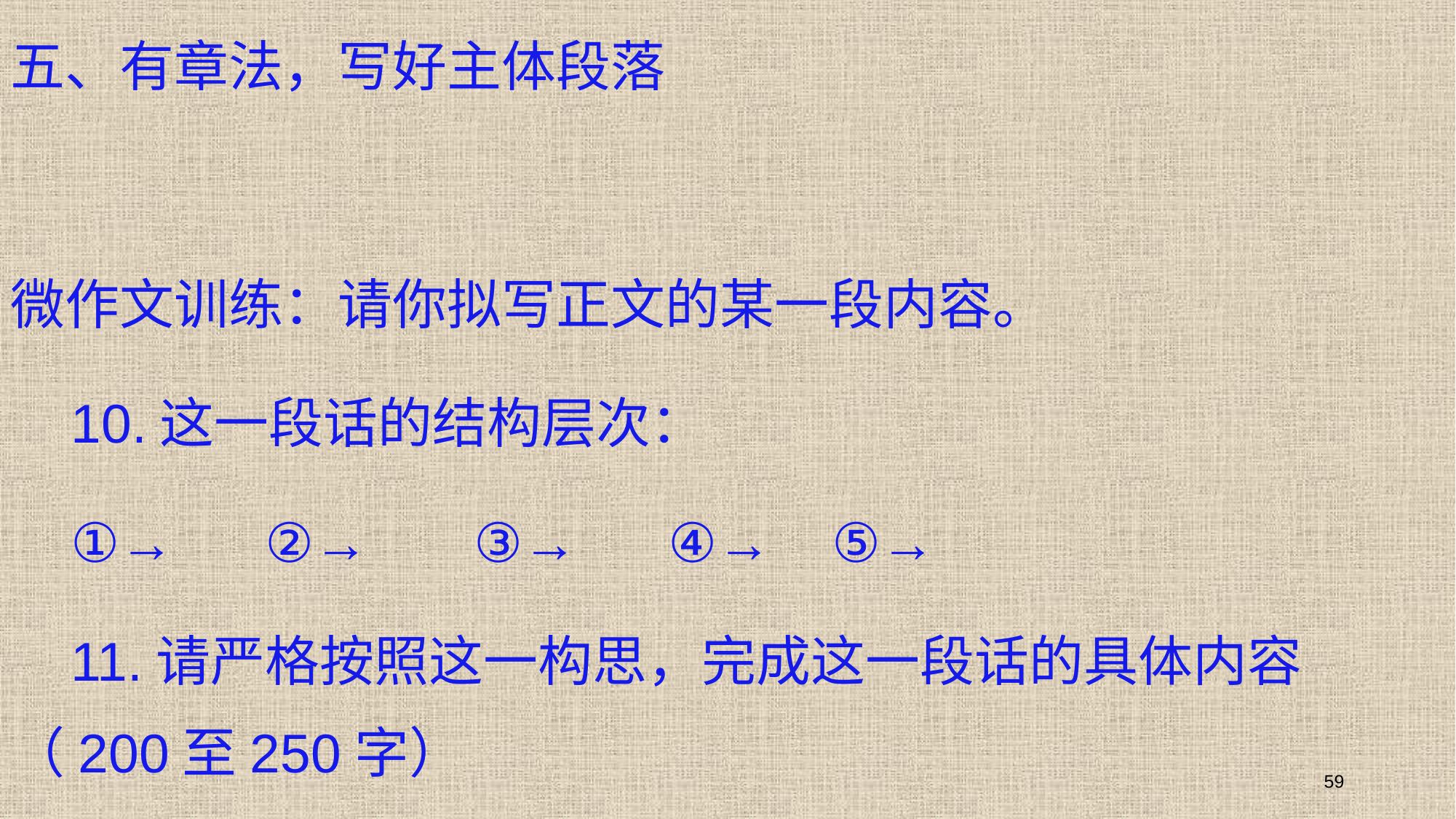

五、有章法，写好主体段落

微作文训练：请你拟写正文的某一段内容。
    10.这一段话的结构层次：
    ①→      ②→       ③→      ④→    ⑤→
    11.请严格按照这一构思，完成这一段话的具体内容（200至250字）

59